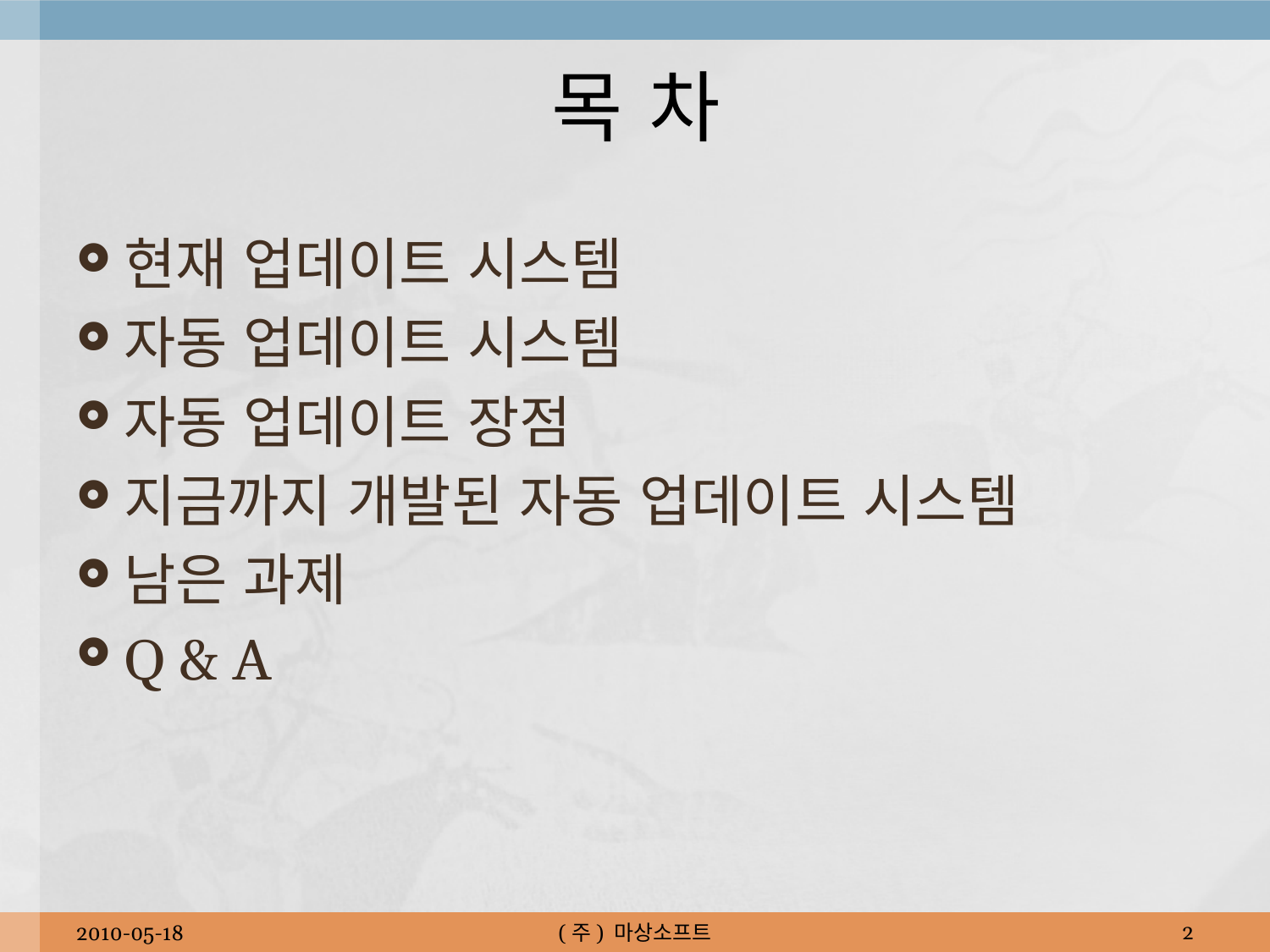

# 목 차
현재 업데이트 시스템
자동 업데이트 시스템
자동 업데이트 장점
지금까지 개발된 자동 업데이트 시스템
남은 과제
Q & A

2010-05-18
(주) 마상소프트
2